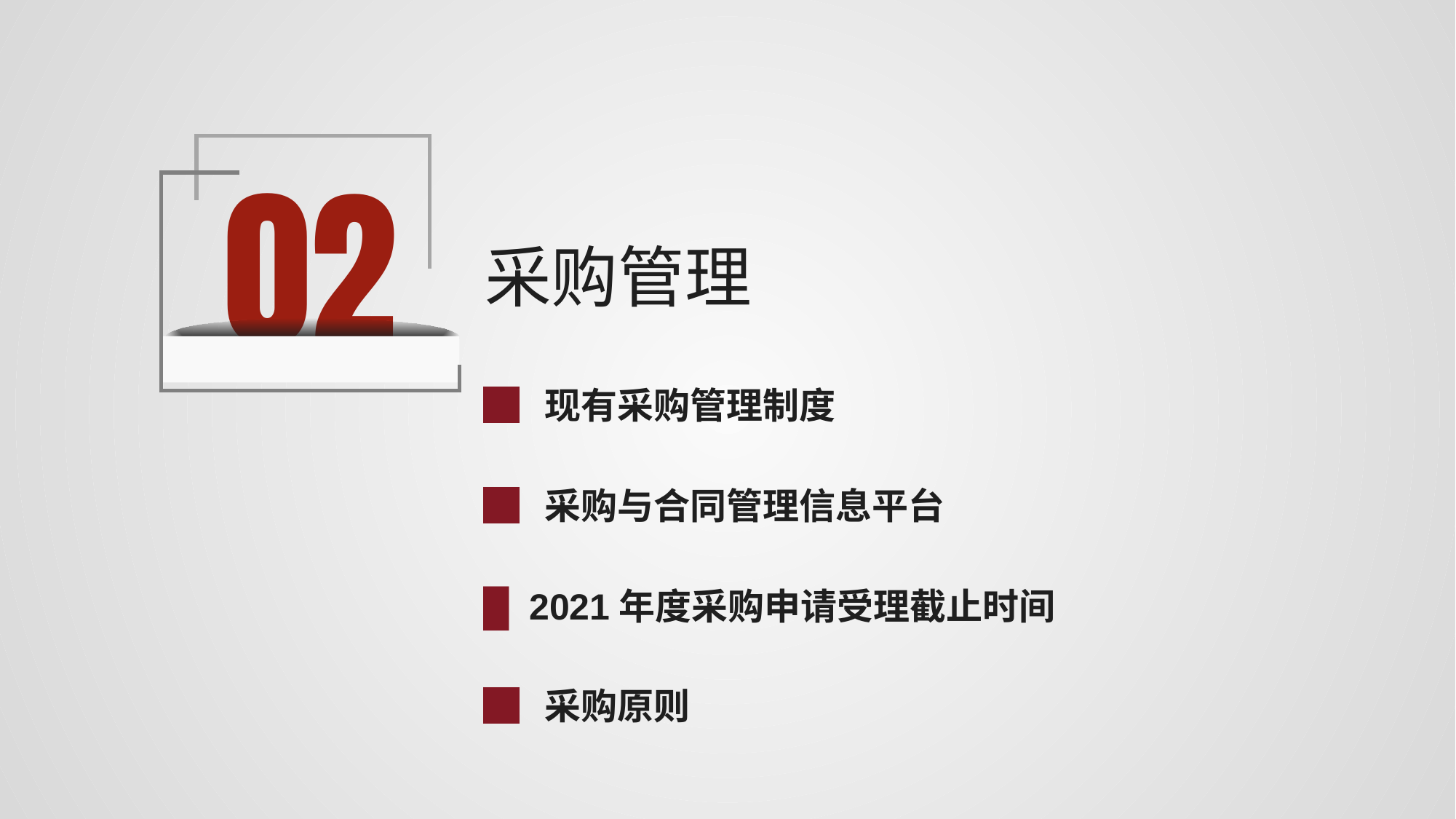

02

采购管理
█  现有采购管理制度
█  采购与合同管理信息平台
█  2021年度采购申请受理截止时间
█  采购原则